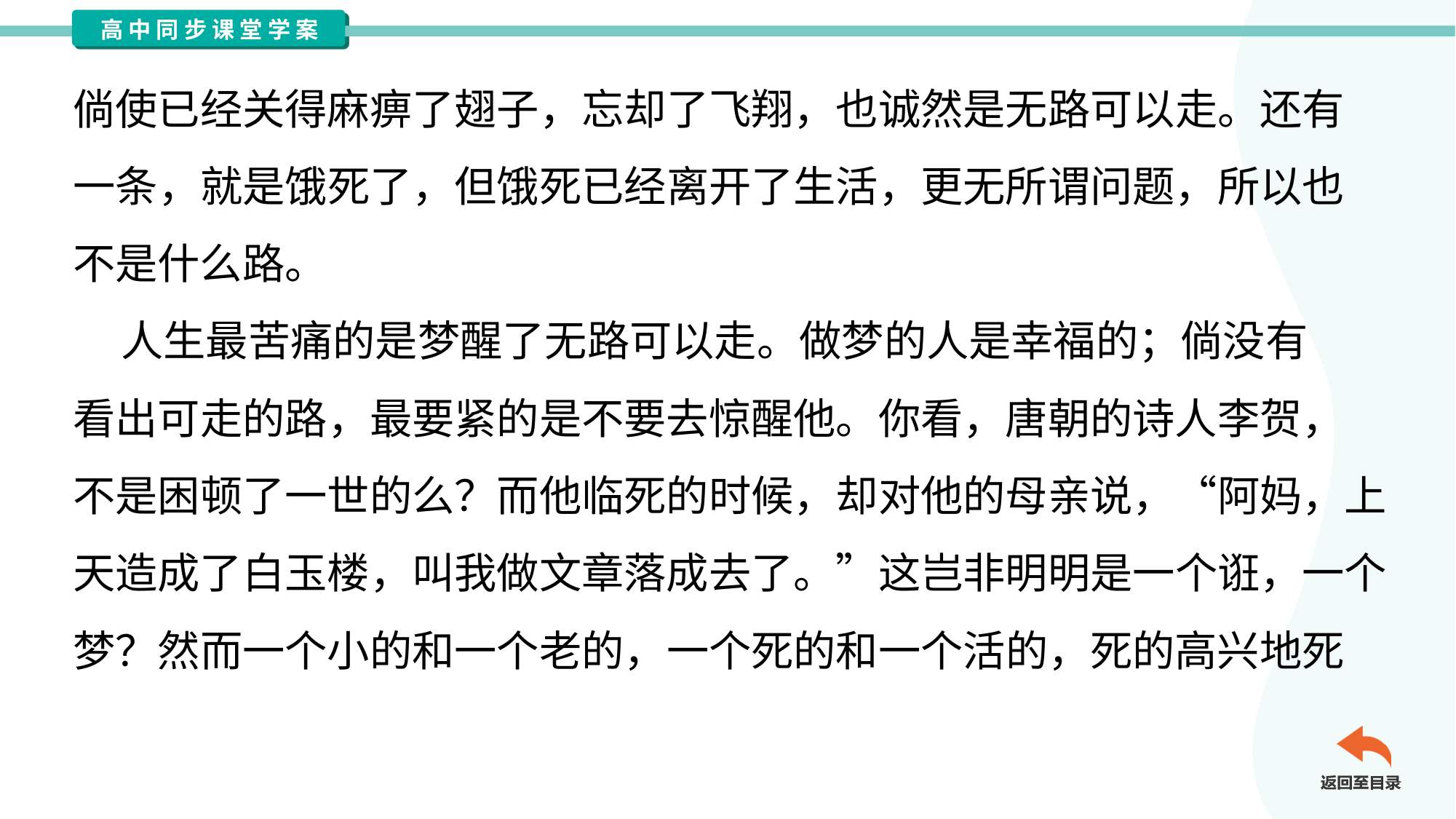

倘使已经关得麻痹了翅子，忘却了飞翔，也诚然是无路可以走。还有
一条，就是饿死了，但饿死已经离开了生活，更无所谓问题，所以也
不是什么路。
    人生最苦痛的是梦醒了无路可以走。做梦的人是幸福的；倘没有
看出可走的路，最要紧的是不要去惊醒他。你看，唐朝的诗人李贺，
不是困顿了一世的么？而他临死的时候，却对他的母亲说，“阿妈，上
天造成了白玉楼，叫我做文章落成去了。”这岂非明明是一个诳，一个
梦？然而一个小的和一个老的，一个死的和一个活的，死的高兴地死